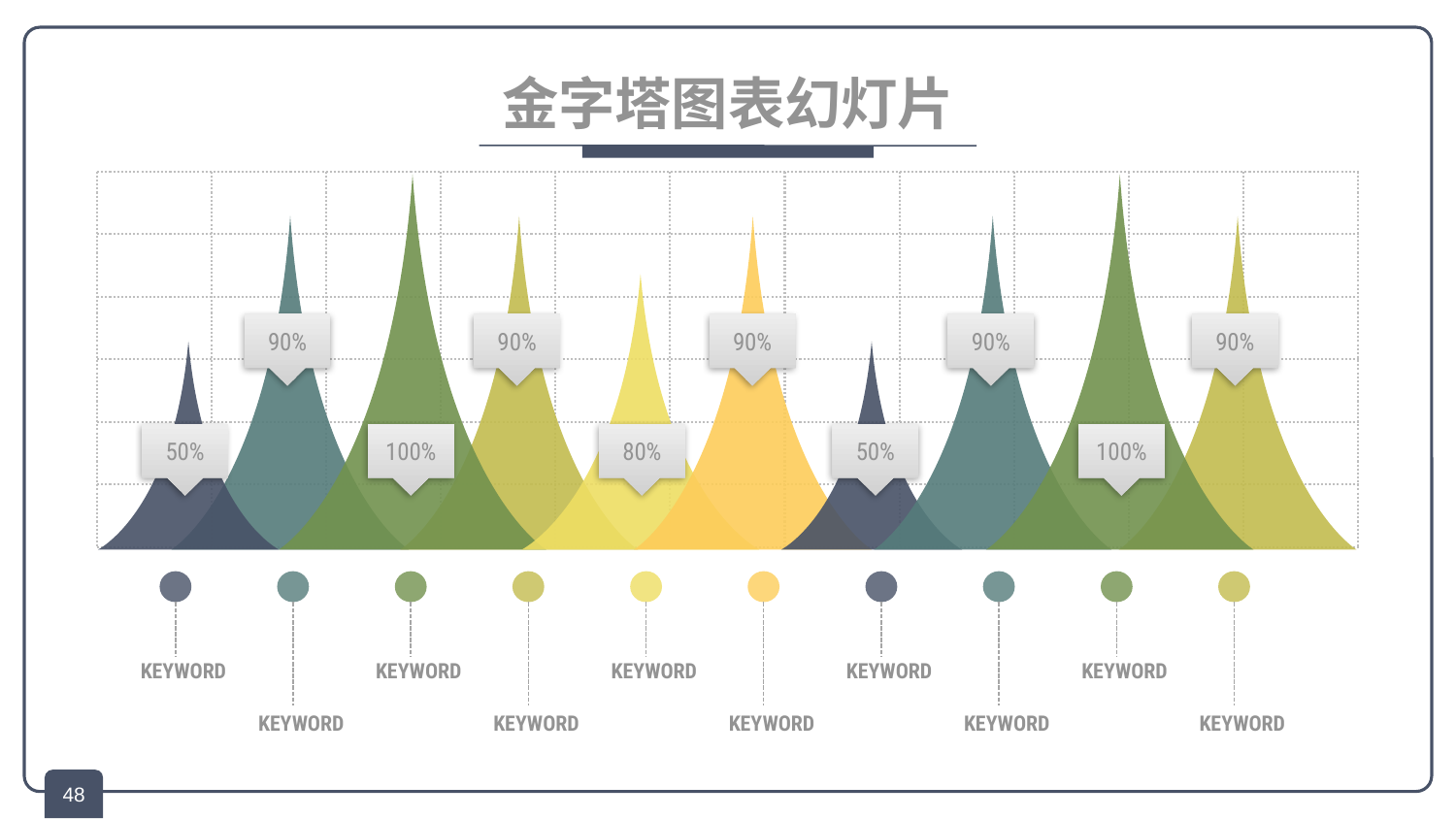

# 金字塔图表幻灯片

90%
90%
90%
90%
90%

50%
100%
80%
50%
100%

KEYWORD

KEYWORD

KEYWORD

KEYWORD

KEYWORD

KEYWORD

KEYWORD

KEYWORD

KEYWORD

KEYWORD